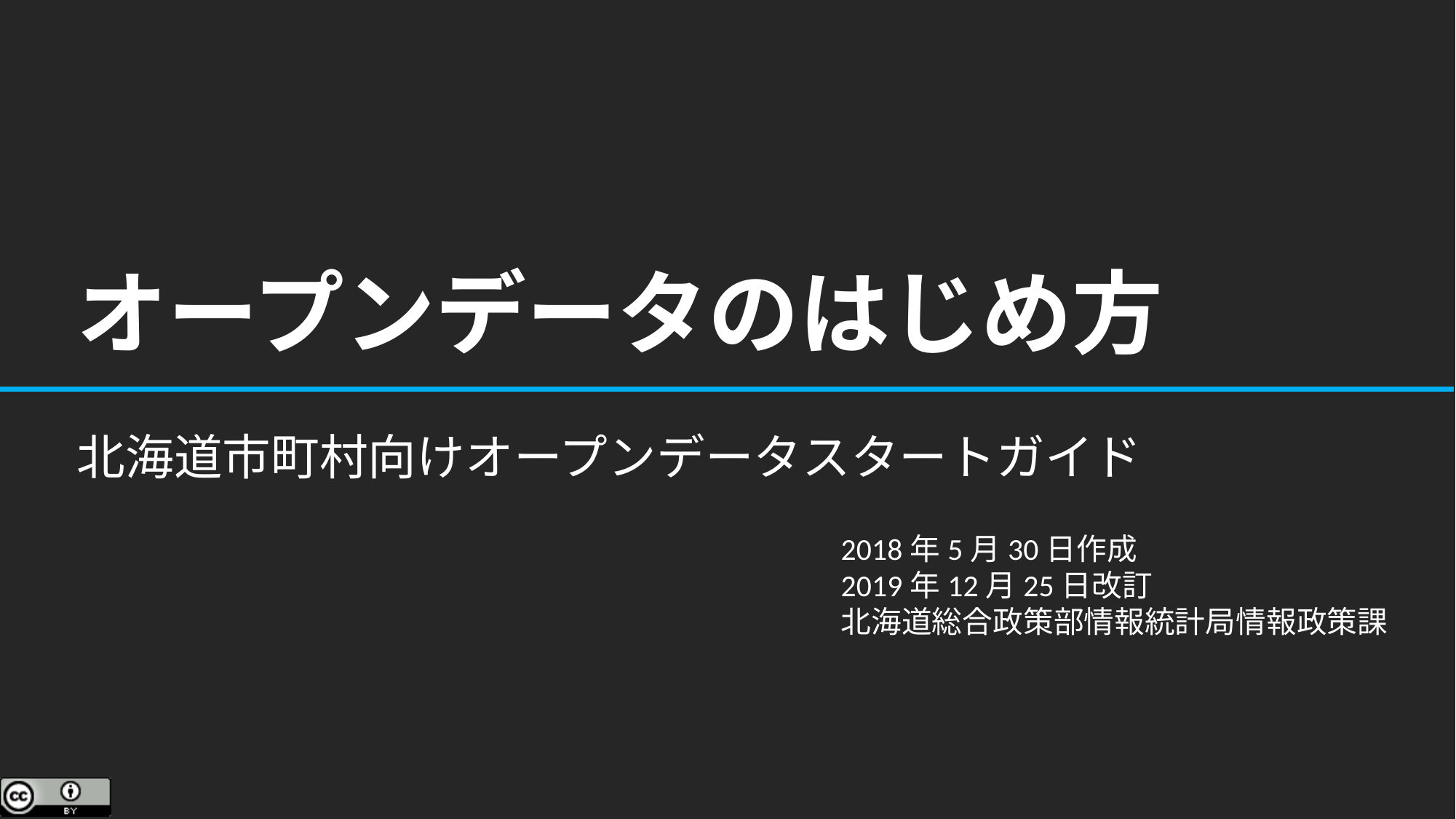

# オープンデータのはじめ方
北海道市町村向けオープンデータスタートガイド
2018年5月30日作成
2019年12月25日改訂
北海道総合政策部情報統計局情報政策課